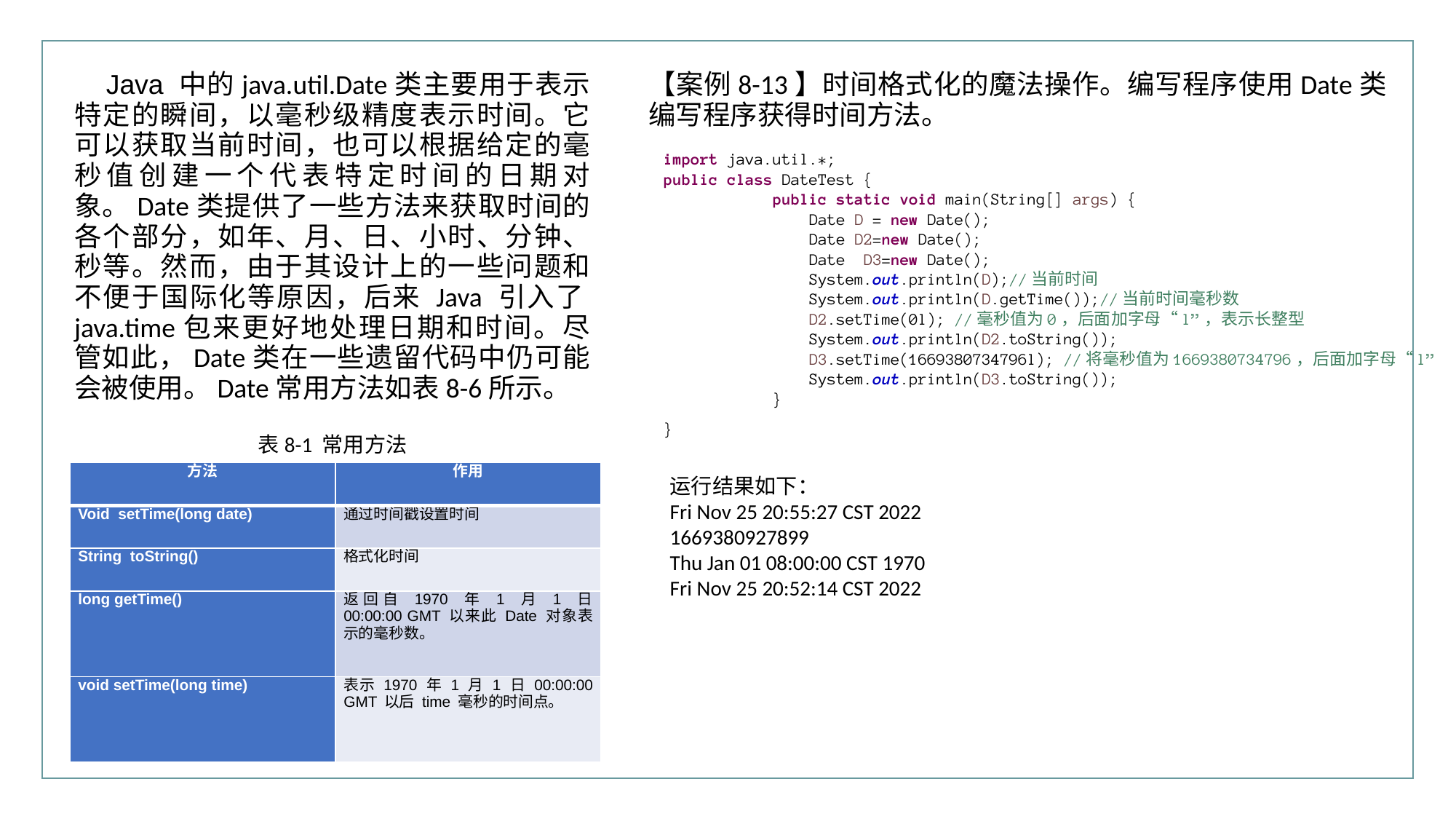

行业PPT模板http://www.XX.com/hangye/

Java 中的java.util.Date类主要用于表示特定的瞬间，以毫秒级精度表示时间。它可以获取当前时间，也可以根据给定的毫秒值创建一个代表特定时间的日期对象。Date类提供了一些方法来获取时间的各个部分，如年、月、日、小时、分钟、秒等。然而，由于其设计上的一些问题和不便于国际化等原因，后来 Java 引入了java.time包来更好地处理日期和时间。尽管如此，Date类在一些遗留代码中仍可能会被使用。Date常用方法如表8-6所示。
【案例8-13】时间格式化的魔法操作。编写程序使用Date类编写程序获得时间方法。
import java.util.*;
public class DateTest {
	public static void main(String[] args) {
	    Date D = new Date();
	    Date D2=new Date();
	    Date  D3=new Date();
	    System.out.println(D);//当前时间
	    System.out.println(D.getTime());//当前时间毫秒数
	    D2.setTime(0l); //毫秒值为0，后面加字母“l”，表示长整型
	    System.out.println(D2.toString());
	    D3.setTime(1669380734796l); //将毫秒值为1669380734796，后面加字母“l”
	    System.out.println(D3.toString());
	}
}
表8-1 常用方法
| 方法 | 作用 |
| --- | --- |
| Void setTime(long date) | 通过时间戳设置时间 |
| String toString() | 格式化时间 |
| long getTime() | 返回自 1970 年 1 月 1 日 00:00:00 GMT 以来此 Date 对象表示的毫秒数。 |
| void setTime(long time) | 表示 1970 年 1 月 1 日 00:00:00 GMT 以后 time 毫秒的时间点。 |
运行结果如下：
Fri Nov 25 20:55:27 CST 2022
1669380927899
Thu Jan 01 08:00:00 CST 1970
Fri Nov 25 20:52:14 CST 2022